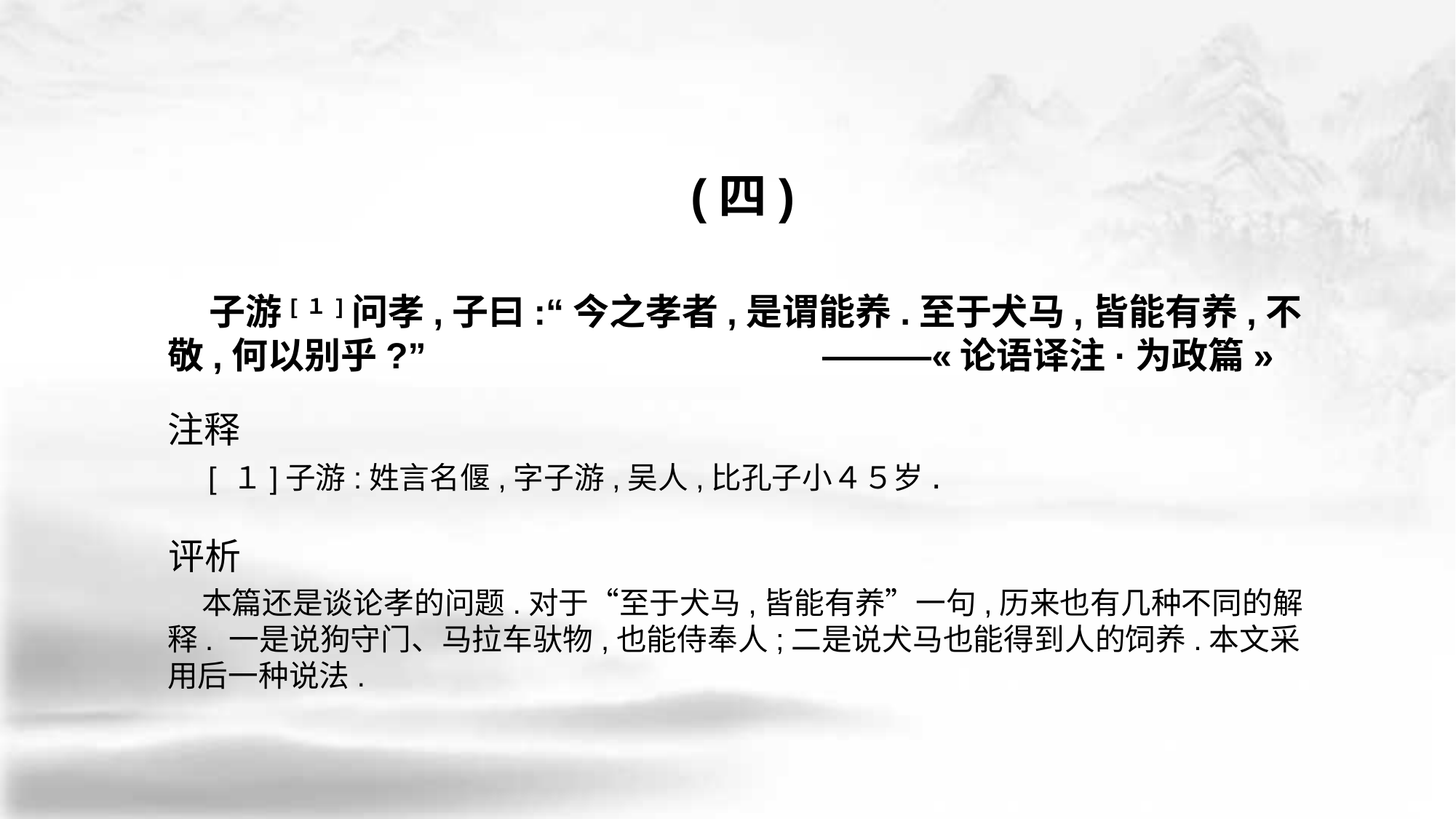

(四)

    子游[１]问孝,子曰:“今之孝者,是谓能养.至于犬马,皆能有养,不敬,何以别乎?” 				———«论语译注·为政篇»

    [ １]子游:姓言名偃,字子游,吴人,比孔子小４５岁.

    本篇还是谈论孝的问题.对于“至于犬马,皆能有养”一句,历来也有几种不同的解释. 一是说狗守门、马拉车驮物,也能侍奉人;二是说犬马也能得到人的饲养.本文采用后一种说法.
注释
评析